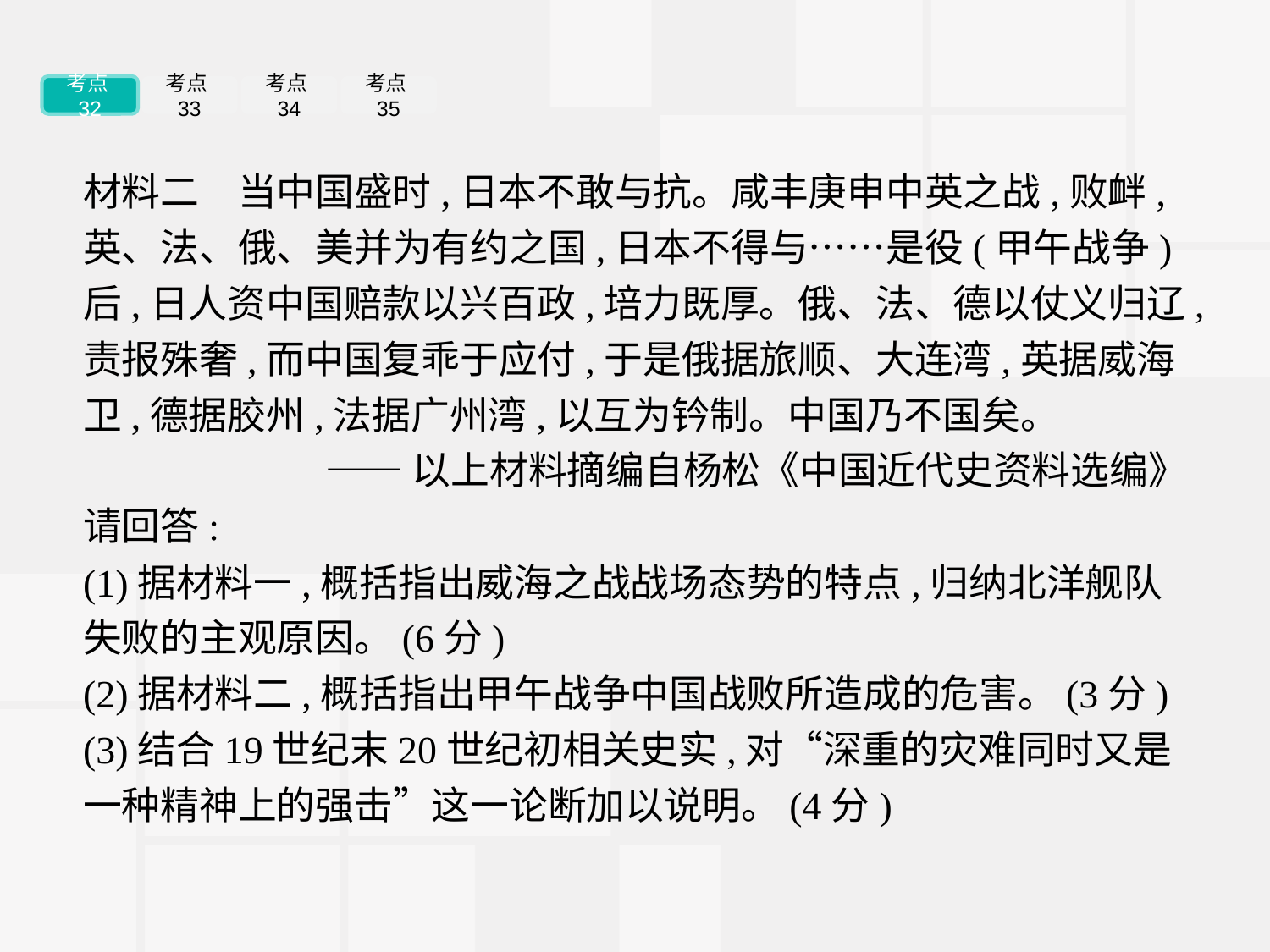

考点32
考点33
考点34
考点35
材料二　当中国盛时,日本不敢与抗。咸丰庚申中英之战,败衅,英、法、俄、美并为有约之国,日本不得与……是役(甲午战争)后,日人资中国赔款以兴百政,培力既厚。俄、法、德以仗义归辽,责报殊奢,而中国复乖于应付,于是俄据旅顺、大连湾,英据威海卫,德据胶州,法据广州湾,以互为钤制。中国乃不国矣。
——以上材料摘编自杨松《中国近代史资料选编》
请回答:
(1)据材料一,概括指出威海之战战场态势的特点,归纳北洋舰队失败的主观原因。(6分)
(2)据材料二,概括指出甲午战争中国战败所造成的危害。(3分)
(3)结合19世纪末20世纪初相关史实,对“深重的灾难同时又是一种精神上的强击”这一论断加以说明。(4分)